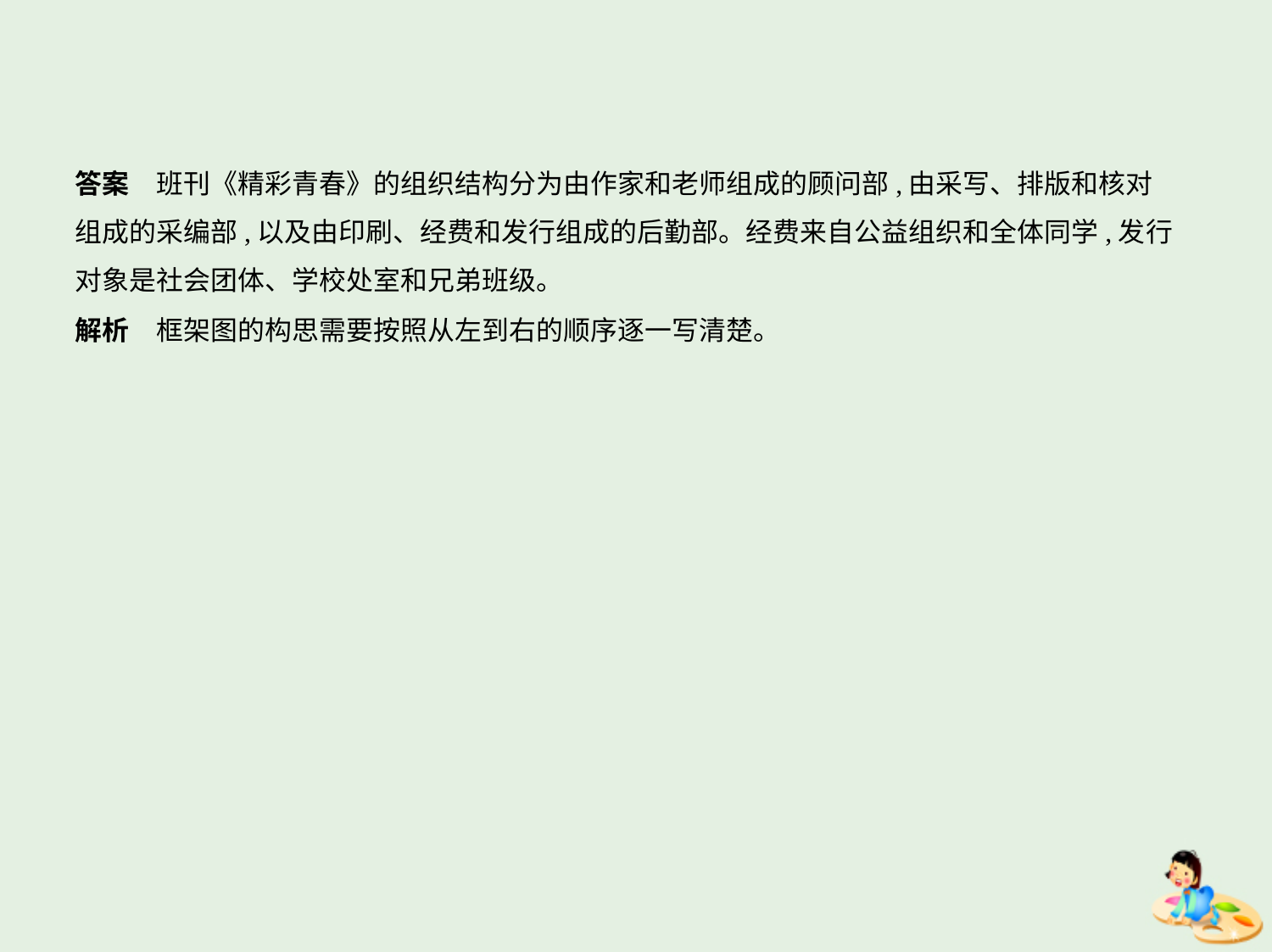

答案　班刊《精彩青春》的组织结构分为由作家和老师组成的顾问部,由采写、排版和核对
组成的采编部,以及由印刷、经费和发行组成的后勤部。经费来自公益组织和全体同学,发行
对象是社会团体、学校处室和兄弟班级。
解析　框架图的构思需要按照从左到右的顺序逐一写清楚。